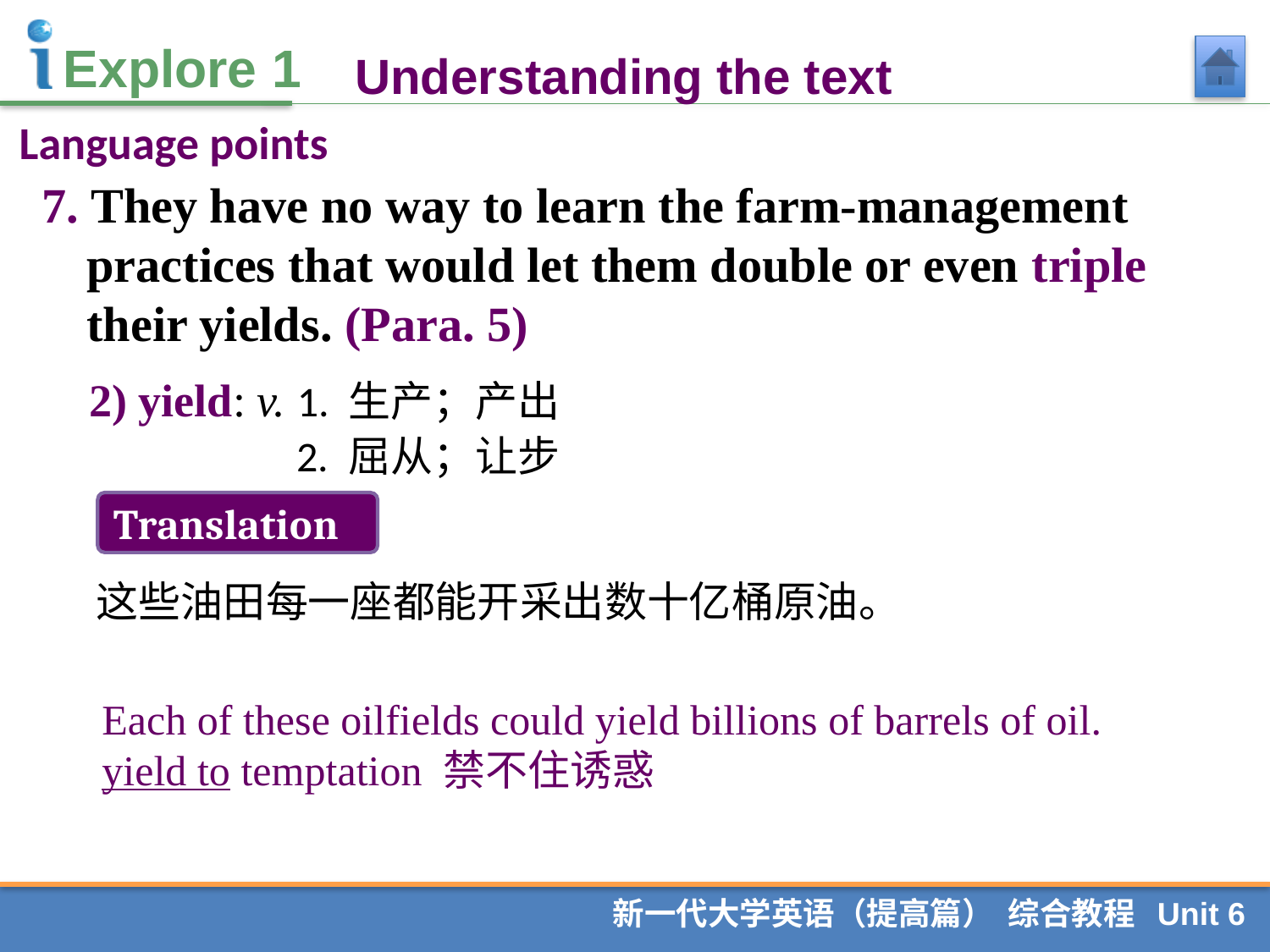

Understanding the text
Language points
7. They have no way to learn the farm-management practices that would let them double or even triple their yields. (Para. 5)
2) yield: v. 1. 生产；产出
                    2. 屈从；让步
Translation
这些油田每一座都能开采出数十亿桶原油。
Each of these oilfields could yield billions of barrels of oil.
yield to temptation 禁不住诱惑